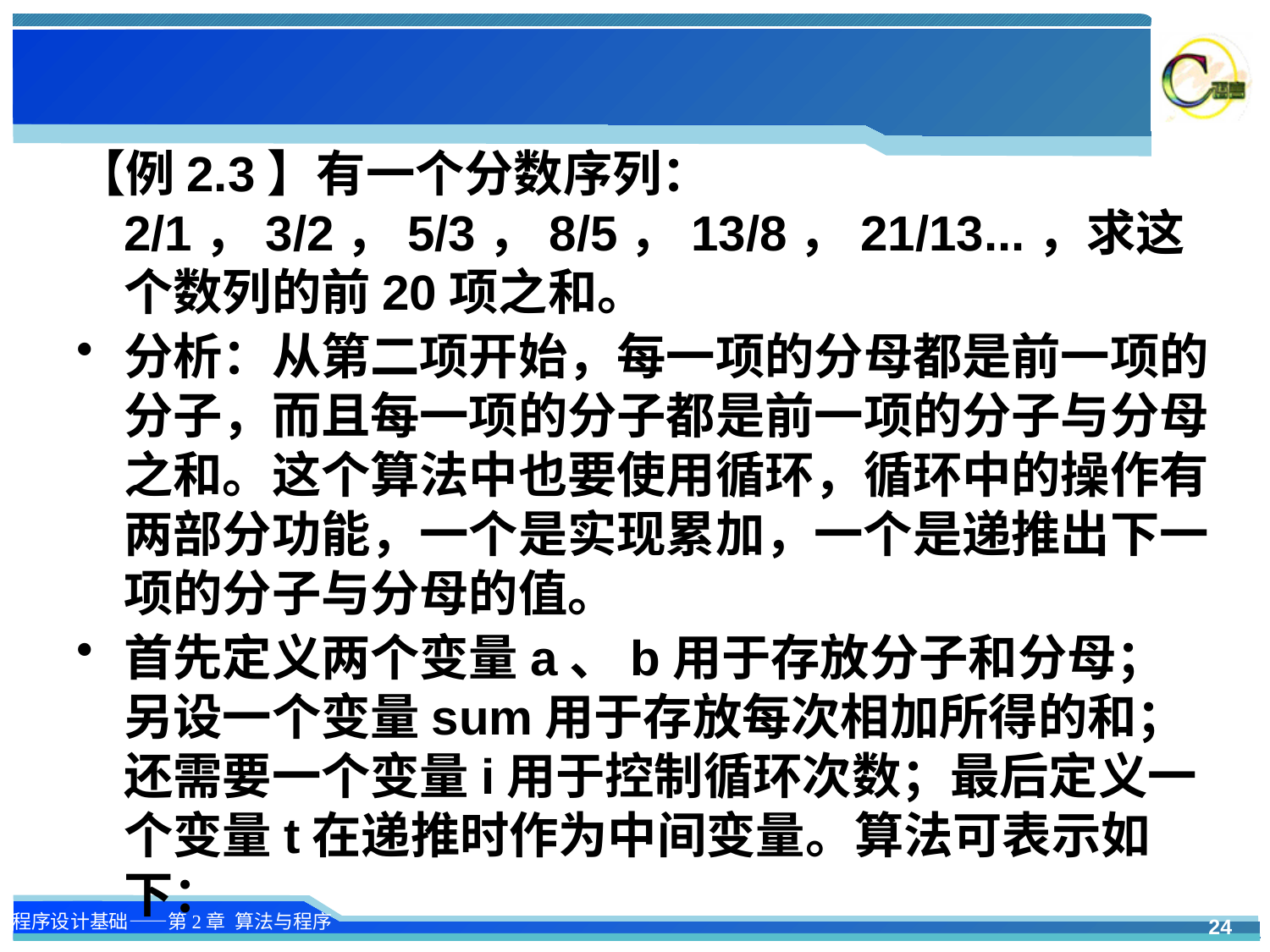

#
【例2.3】有一个分数序列：2/1，3/2，5/3，8/5，13/8，21/13...，求这个数列的前20项之和。
分析：从第二项开始，每一项的分母都是前一项的分子，而且每一项的分子都是前一项的分子与分母之和。这个算法中也要使用循环，循环中的操作有两部分功能，一个是实现累加，一个是递推出下一项的分子与分母的值。
首先定义两个变量a、b用于存放分子和分母；另设一个变量sum用于存放每次相加所得的和；还需要一个变量i用于控制循环次数；最后定义一个变量t在递推时作为中间变量。算法可表示如下：
24